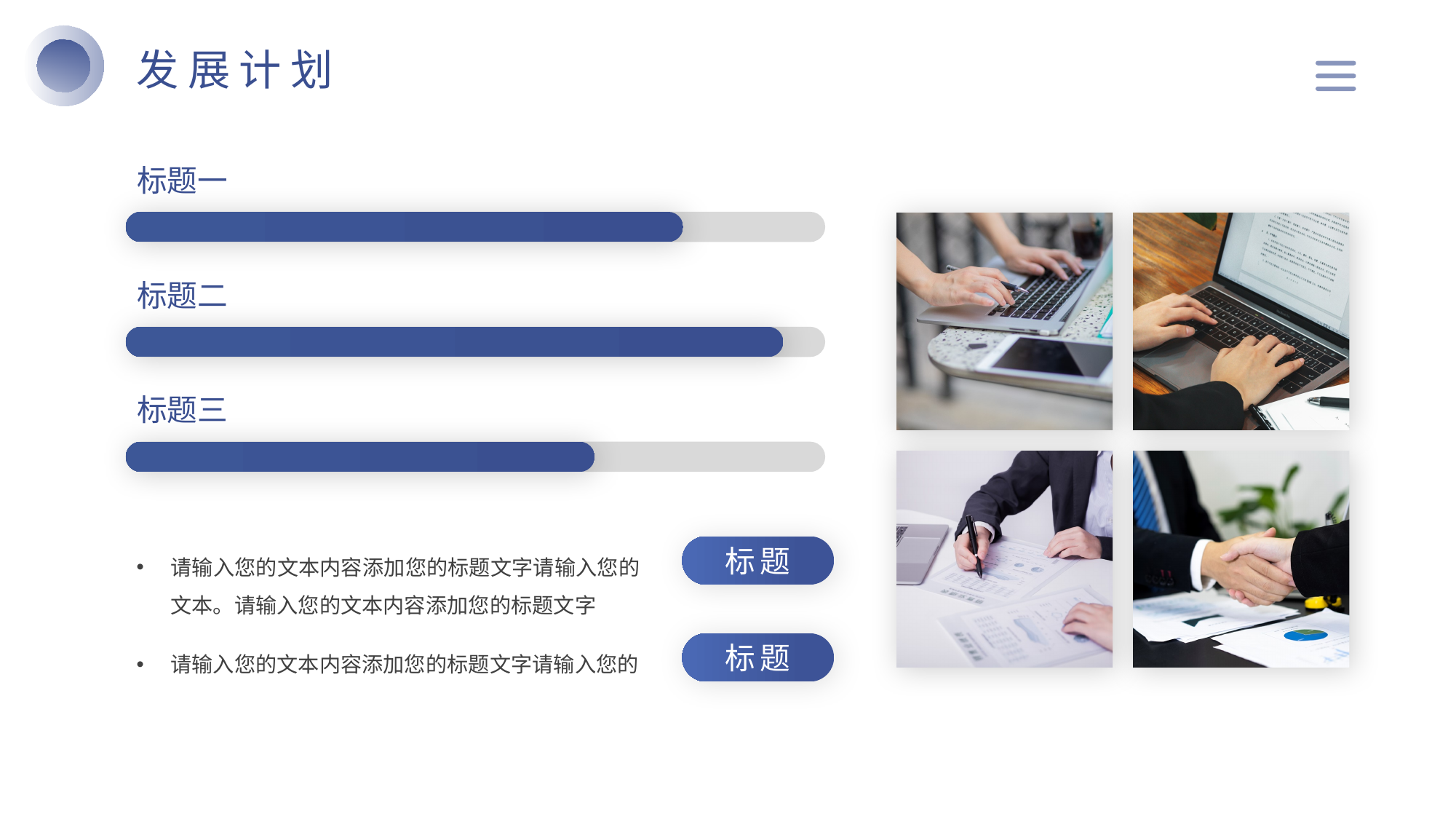

发展计划
标题一

标题二

标题三

请输入您的文本内容添加您的标题文字请输入您的文本。请输入您的文本内容添加您的标题文字
标题
请输入您的文本内容添加您的标题文字请输入您的
标题